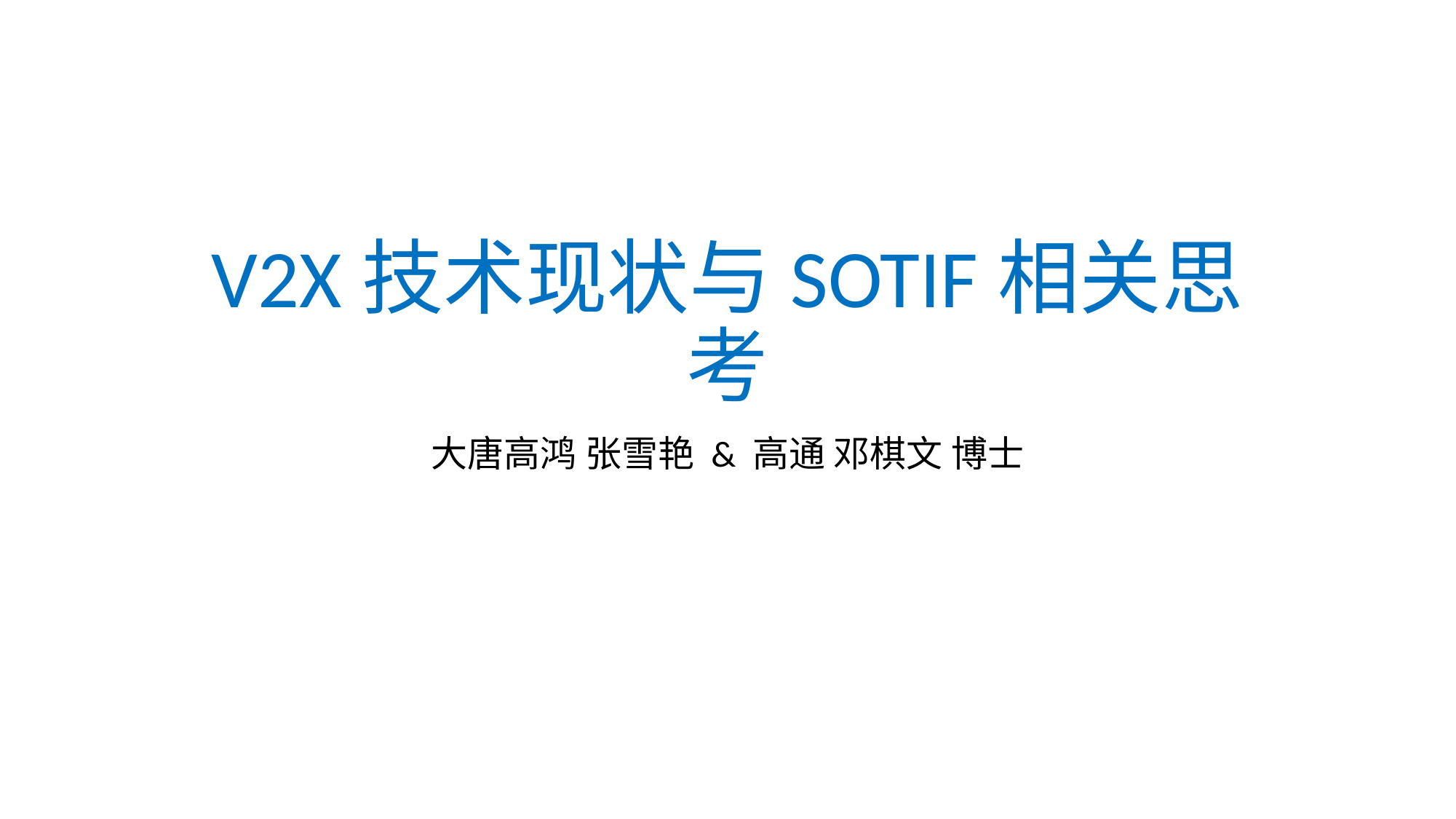

# V2X技术现状与SOTIF相关思考
大唐高鸿 张雪艳 & 高通 邓棋文 博士